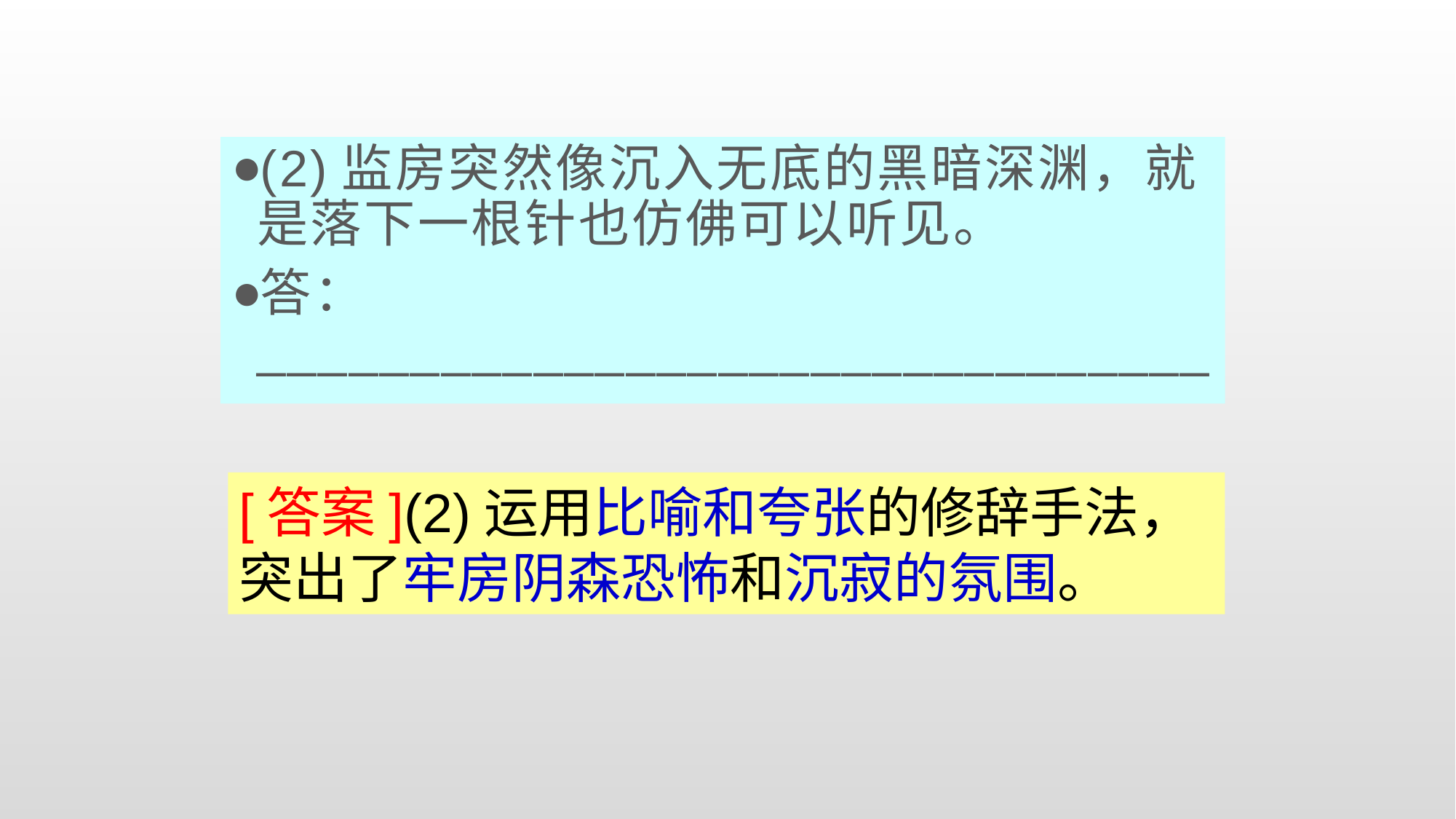

(2)监房突然像沉入无底的黑暗深渊，就是落下一根针也仿佛可以听见。
答：_______________________________
[答案](2)运用比喻和夸张的修辞手法，突出了牢房阴森恐怖和沉寂的氛围。